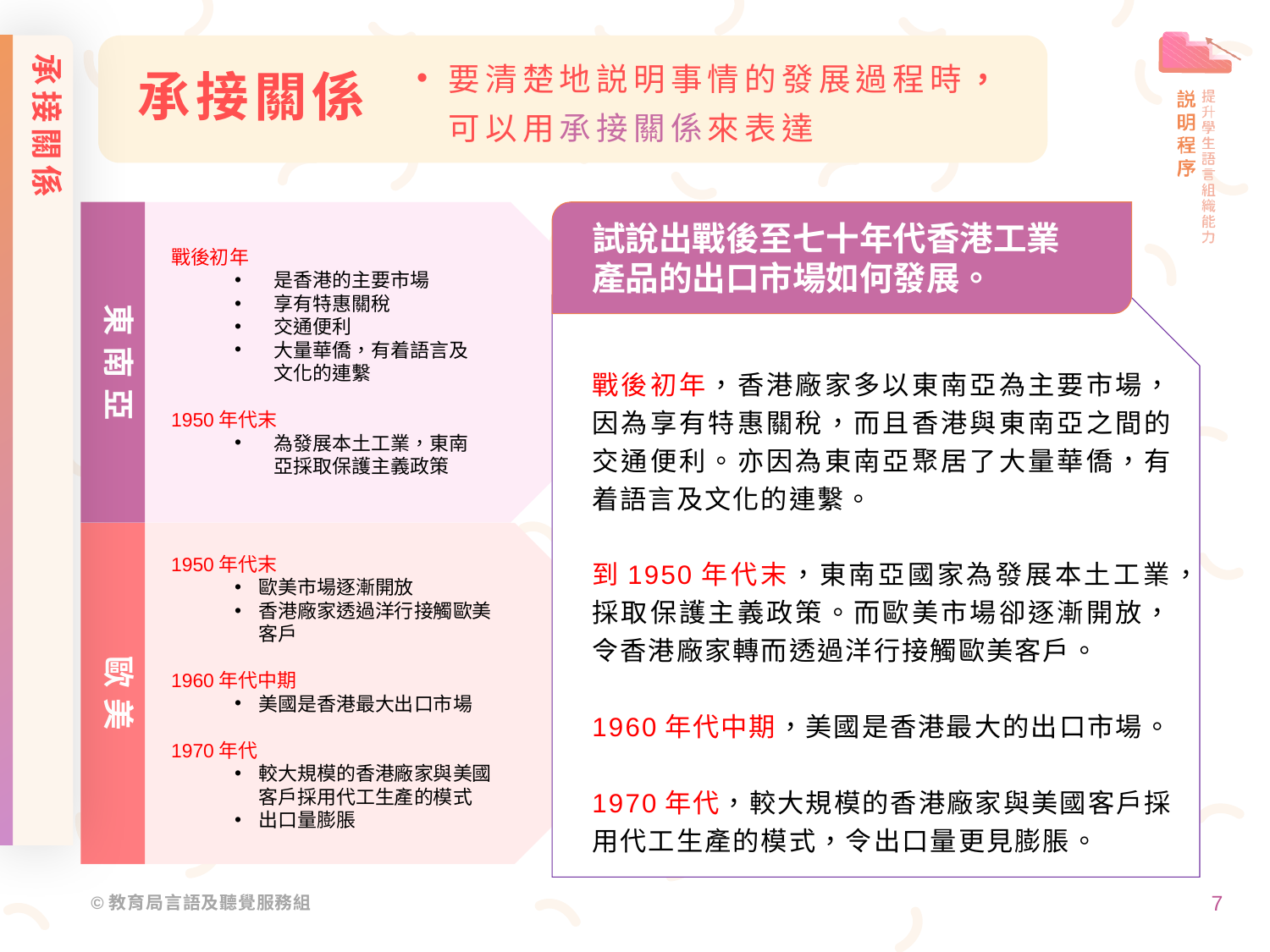

承接關係

承接關係

要清楚地説明事情的發展過程時，可以用承接關係來表達
東南亞

試說出戰後至七十年代香港工業產品的出口市場如何發展。
戰後初年
是香港的主要市場
享有特惠關稅
交通便利
大量華僑，有着語言及文化的連繫

1950年代末
為發展本土工業，東南亞採取保護主義政策

戰後初年，香港廠家多以東南亞為主要市場，因為享有特惠關稅，而且香港與東南亞之間的交通便利。亦因為東南亞聚居了大量華僑，有着語言及文化的連繫。

到1950年代末，東南亞國家為發展本土工業，採取保護主義政策。而歐美市場卻逐漸開放，令香港廠家轉而透過洋行接觸歐美客戶。

1960年代中期，美國是香港最大的出口市場。

1970年代，較大規模的香港廠家與美國客戶採用代工生產的模式，令出口量更見膨脹。

歐美
1950年代末
歐美市場逐漸開放
香港廠家透過洋行接觸歐美客戶

1960年代中期
美國是香港最大出口市場

1970年代
較大規模的香港廠家與美國客戶採用代工生產的模式
出口量膨脹
7